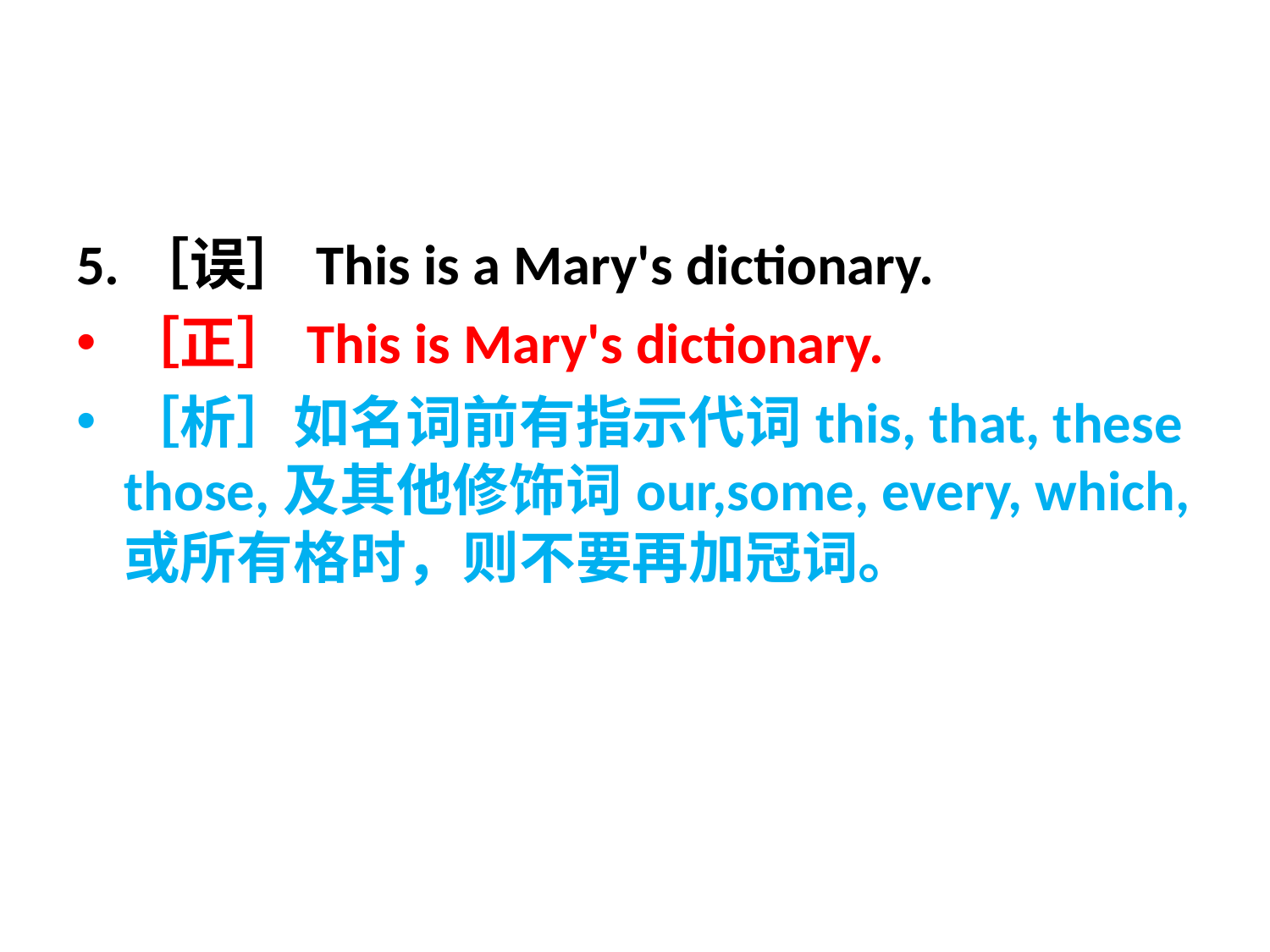

5.［误］This is a Mary's dictionary.
［正］This is Mary's dictionary.
［析］如名词前有指示代词this, that, these those,及其他修饰词our,some, every, which, 或所有格时，则不要再加冠词。